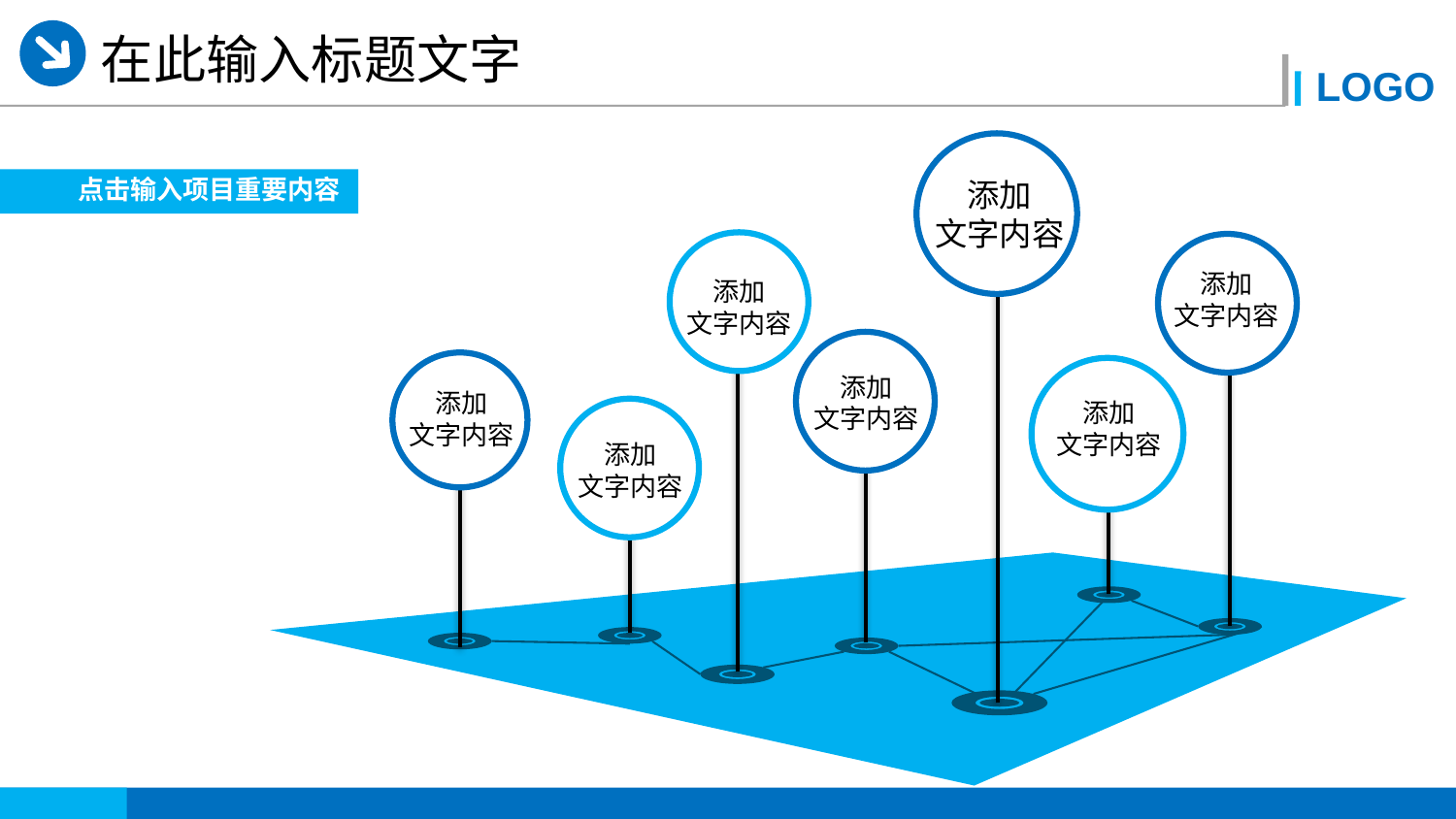

在此输入标题文字

点击输入项目重要内容

添加
文字内容

添加
文字内容
添加
文字内容

添加
文字内容
添加
文字内容
添加
文字内容

添加
文字内容